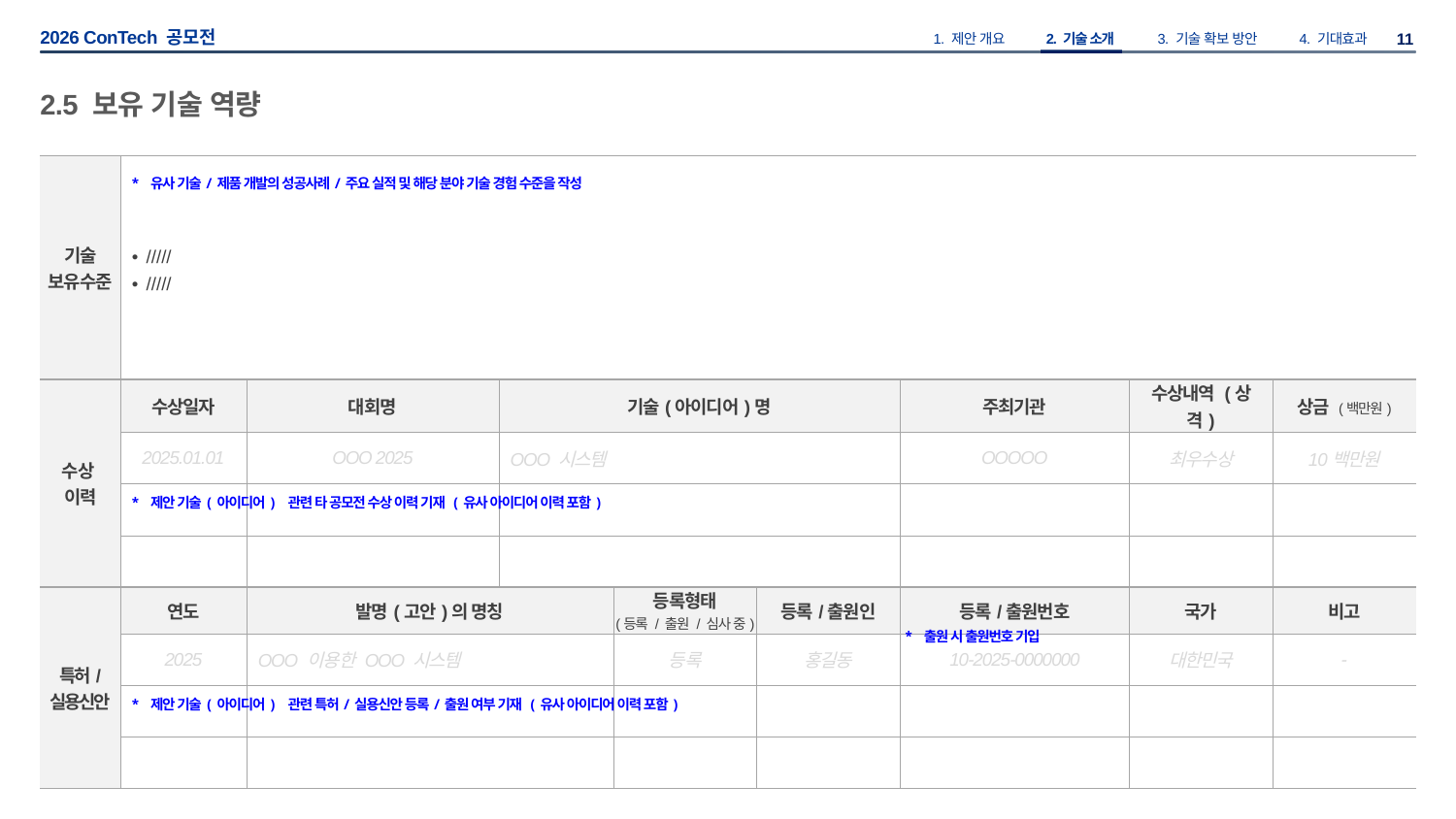

2.5 보유 기술 역량
| 기술 보유수준 | ///// ///// |  |  |  |  |  |  |  |
| --- | --- | --- | --- | --- | --- | --- | --- | --- |
| 수상 이력 | 수상일자 | 대회명 | 기술(아이디어)명 |  |  | 주최기관 | 수상내역 (상격) | 상금 (백만원) |
|  | 2025.01.01 | OOO 2025 | OOO 시스템 |  |  | OOOOO | 최우수상 | 10백만원 |
|  |  |  |  |  |  |  |  |  |
|  |  |  |  |  |  |  |  |  |
| 특허/ 실용신안 | 연도 | 발명(고안)의 명칭 |  | 등록형태 (등록 / 출원 / 심사 중) | 등록/출원인 | 등록/출원번호 | 국가 | 비고 |
|  | 2025 | OOO 이용한 OOO 시스템 |  | 등록 | 홍길동 | 10-2025-0000000 | 대한민국 | - |
|  |  |  |  |  |  |  |  |  |
|  |  |  |  |  |  |  |  |  |
* 유사 기술/제품 개발의 성공사례/주요 실적 및 해당 분야 기술 경험 수준을 작성
* 제안 기술(아이디어) 관련 타 공모전 수상 이력 기재 (유사 아이디어 이력 포함)
* 제안 기술(아이디어) 관련 특허/실용신안 등록/출원 여부 기재 (유사 아이디어 이력 포함)
* 출원 시 출원번호 기입